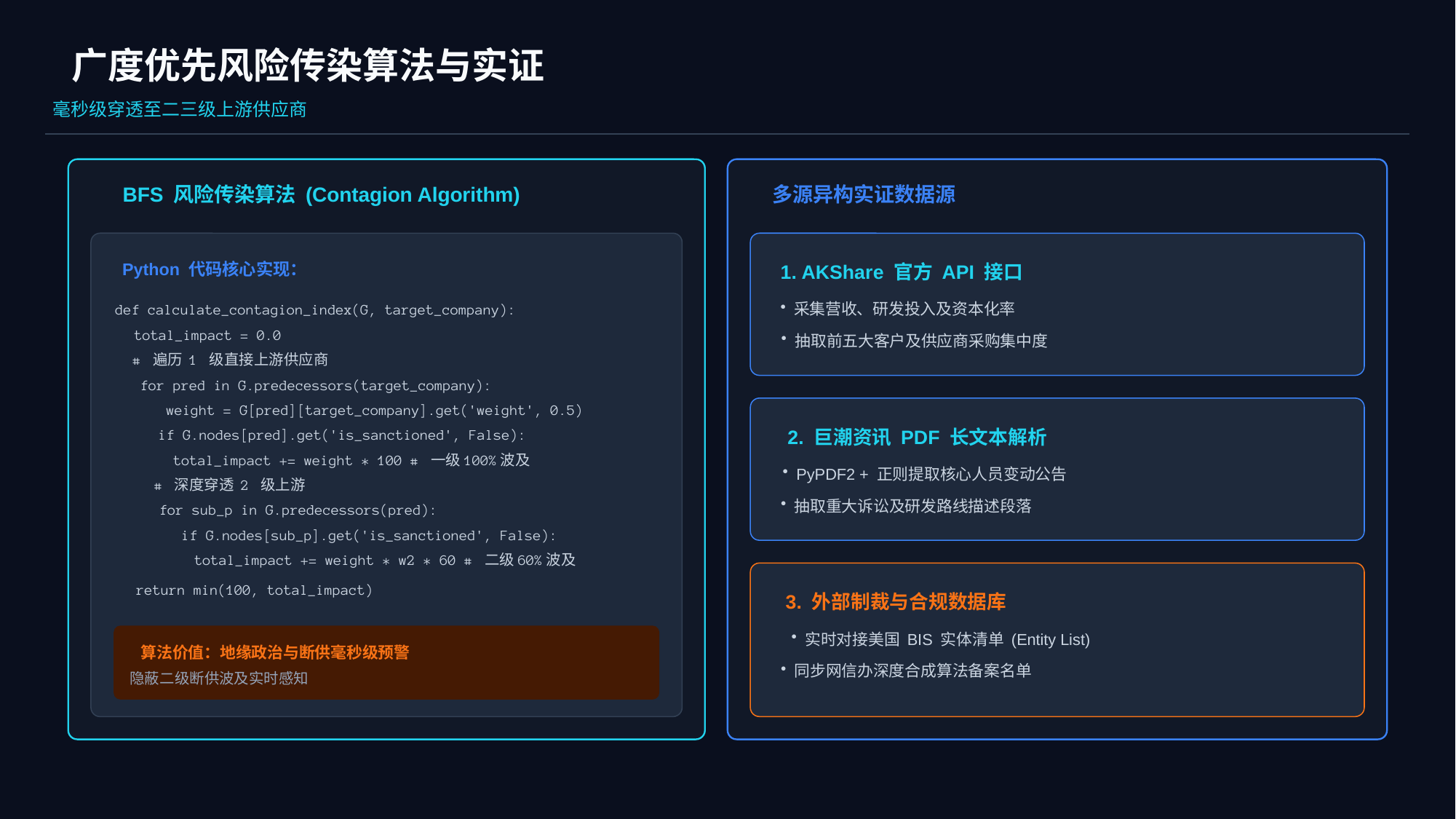

广度优先风险传染算法与实证
毫秒级穿透至二三级上游供应商

BFS 风险传染算法 (Contagion Algorithm)
多源异构实证数据源

Python 代码核心实现：
def calculate_contagion_index(G, target_company):
total_impact = 0.0
# 遍历 1 级直接上游供应商
for pred in G.predecessors(target_company):
weight = G[pred][target_company].get('weight', 0.5)
if G.nodes[pred].get('is_sanctioned', False):
total_impact += weight * 100 # 一级100%波及
# 深度穿透 2 级上游
for sub_p in G.predecessors(pred):
if G.nodes[sub_p].get('is_sanctioned', False):
total_impact += weight * w2 * 60 # 二级60%波及
return min(100, total_impact)

算法价值：地缘政治与断供毫秒级预警
隐蔽二级断供波及实时感知

1. AKShare 官方 API 接口
采集营收、研发投入及资本化率
抽取前五大客户及供应商采购集中度

2. 巨潮资讯 PDF 长文本解析
PyPDF2 + 正则提取核心人员变动公告
抽取重大诉讼及研发路线描述段落

3. 外部制裁与合规数据库
实时对接美国 BIS 实体清单 (Entity List)
同步网信办深度合成算法备案名单